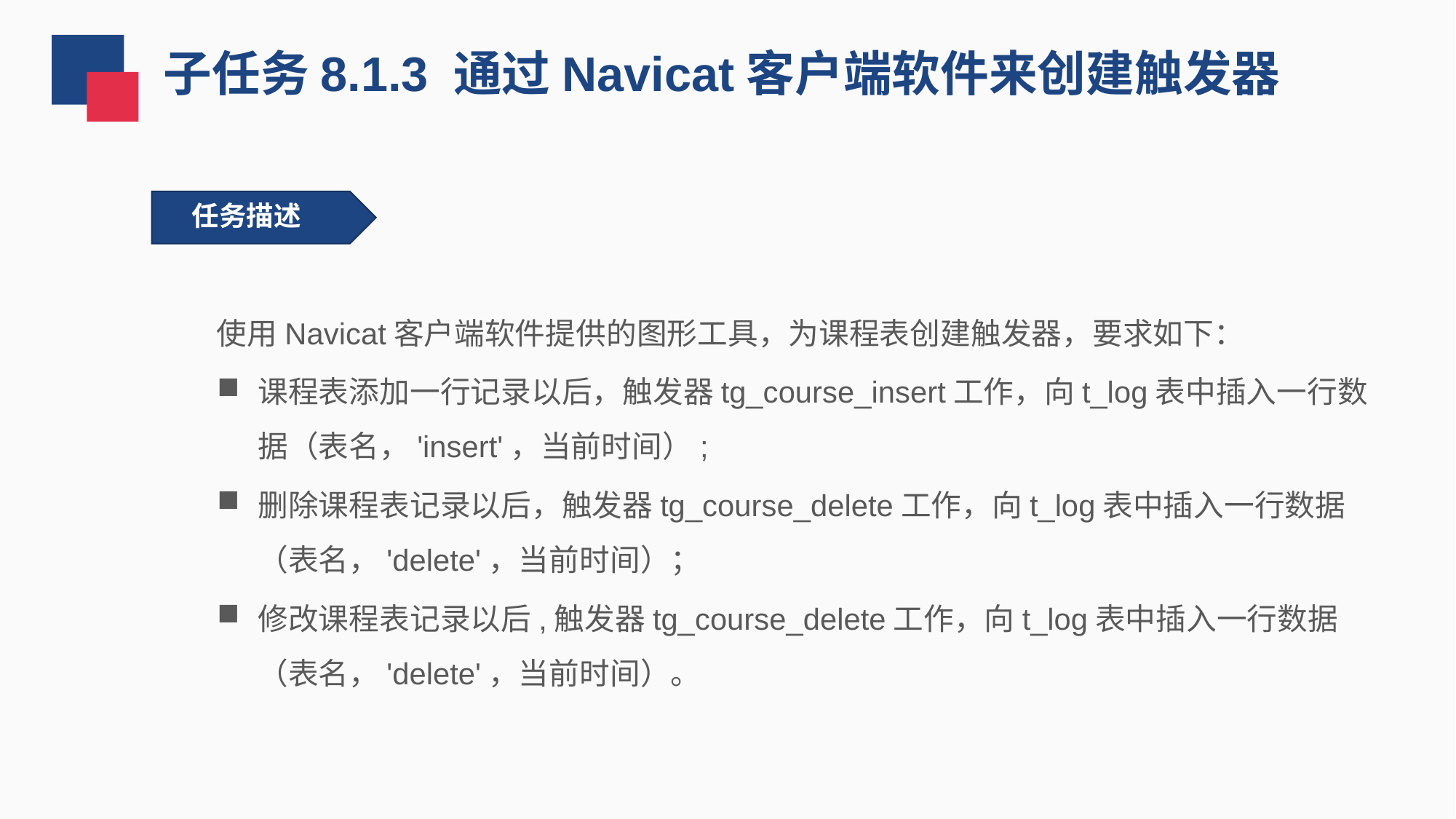

子任务8.1.3 通过Navicat客户端软件来创建触发器

任务描述
       使用Navicat客户端软件提供的图形工具，为课程表创建触发器，要求如下：
课程表添加一行记录以后，触发器tg_course_insert工作，向t_log表中插入一行数据（表名，'insert'，当前时间）;
删除课程表记录以后，触发器tg_course_delete工作，向t_log表中插入一行数据（表名，'delete'，当前时间）；
修改课程表记录以后,触发器tg_course_delete工作，向t_log表中插入一行数据（表名，'delete'，当前时间）。